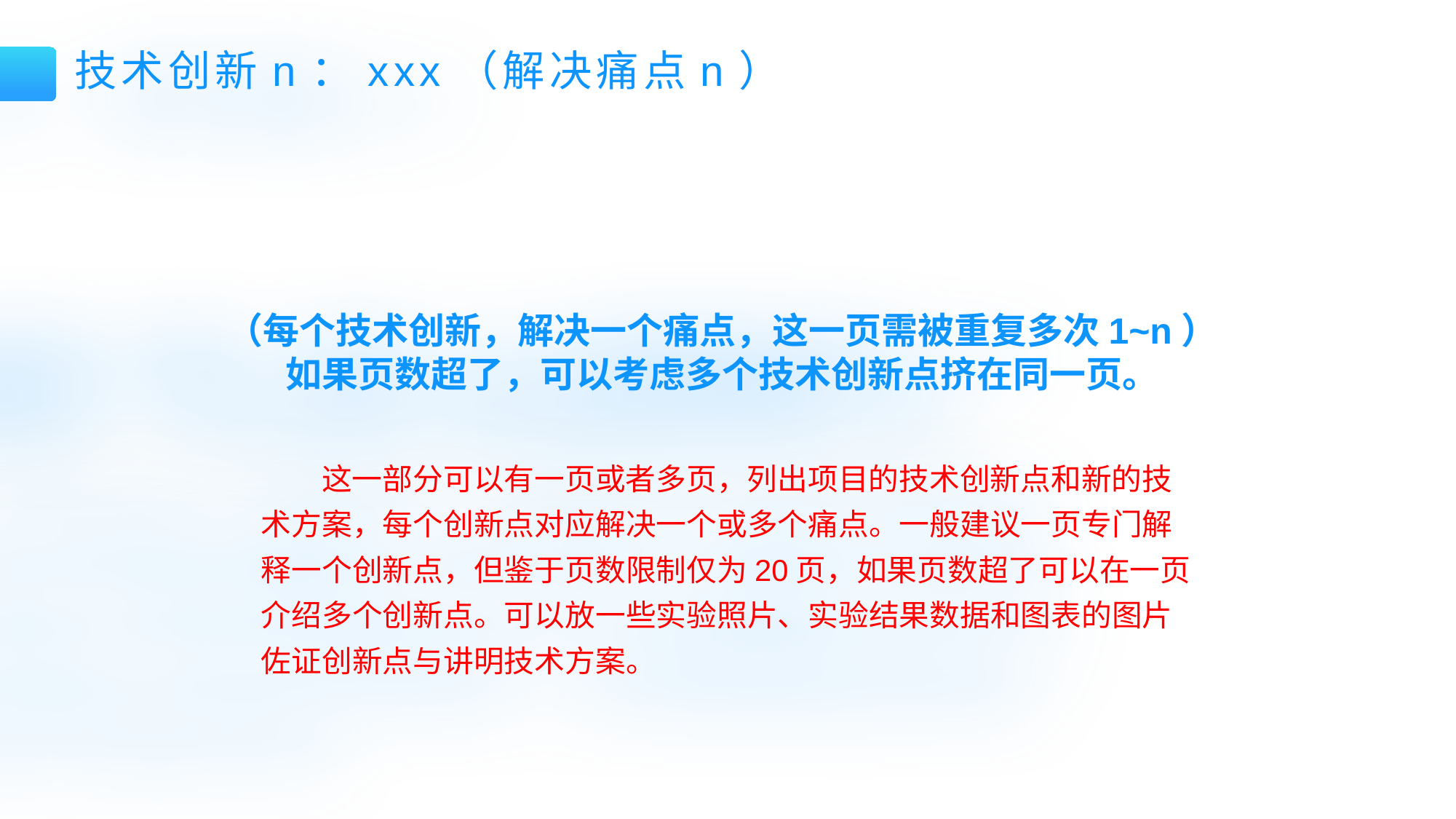

技术创新n：xxx（解决痛点n）

（每个技术创新，解决一个痛点，这一页需被重复多次1~n）
如果页数超了，可以考虑多个技术创新点挤在同一页。
这一部分可以有一页或者多页，列出项目的技术创新点和新的技术方案，每个创新点对应解决一个或多个痛点。一般建议一页专门解释一个创新点，但鉴于页数限制仅为20页，如果页数超了可以在一页介绍多个创新点。可以放一些实验照片、实验结果数据和图表的图片佐证创新点与讲明技术方案。